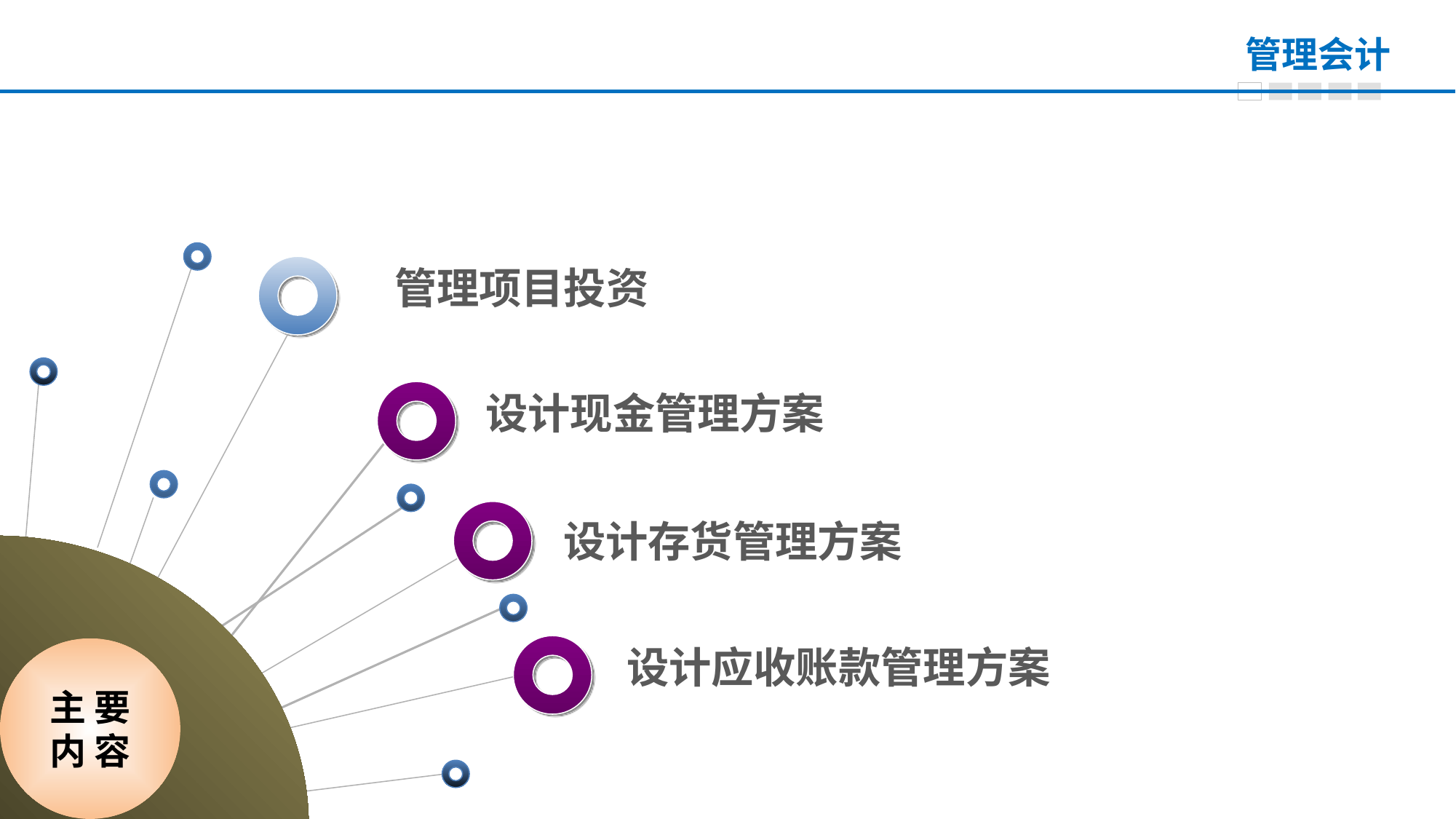

管理项目投资

设计现金管理方案

设计存货管理方案

目录
CONTENTS

设计应收账款管理方案
主 要
内 容